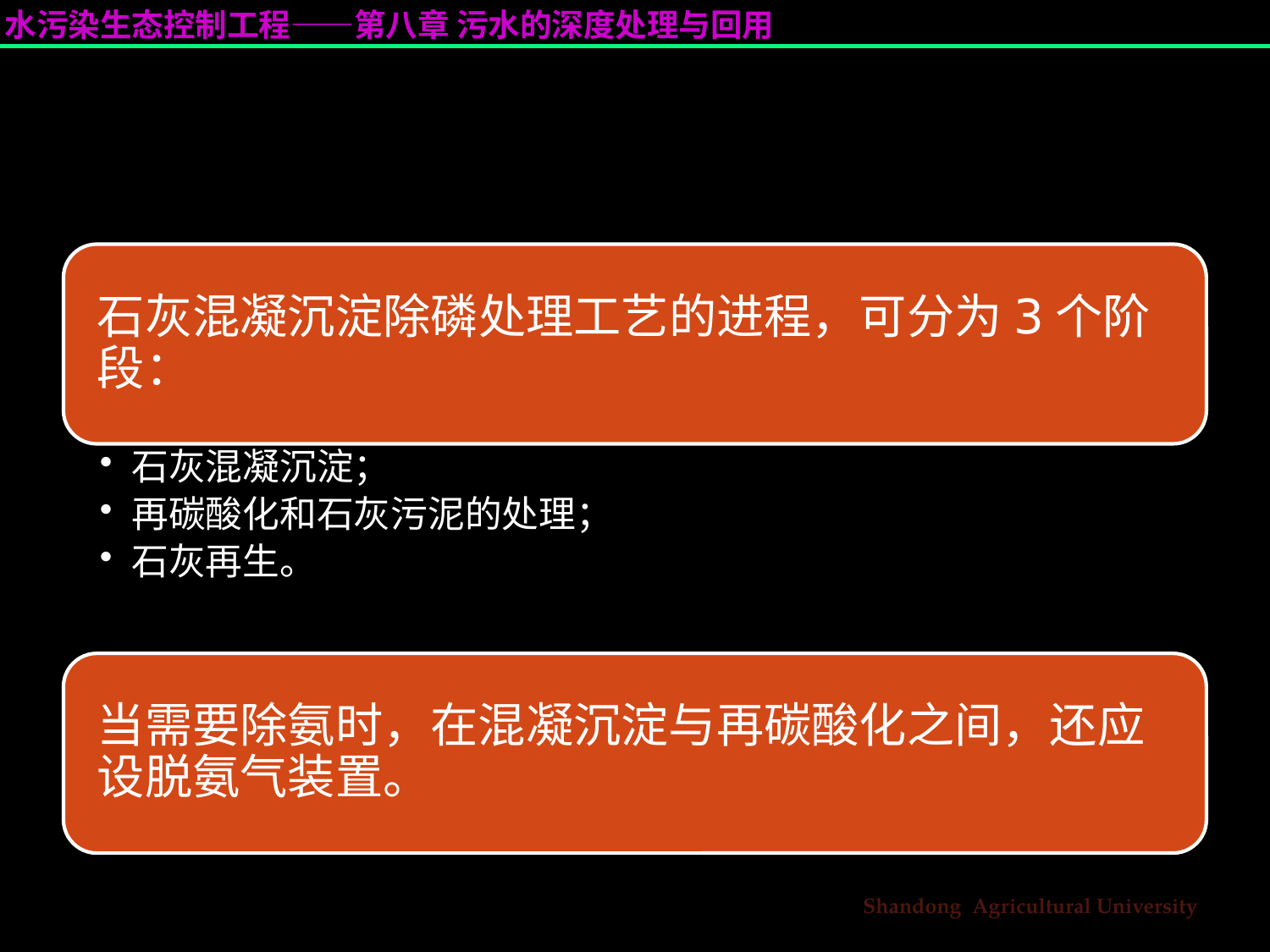

石灰混凝沉淀除磷处理工艺的进程，可分为3个阶段：
石灰混凝沉淀；
再碳酸化和石灰污泥的处理；
石灰再生。
当需要除氨时，在混凝沉淀与再碳酸化之间，还应设脱氨气装置。